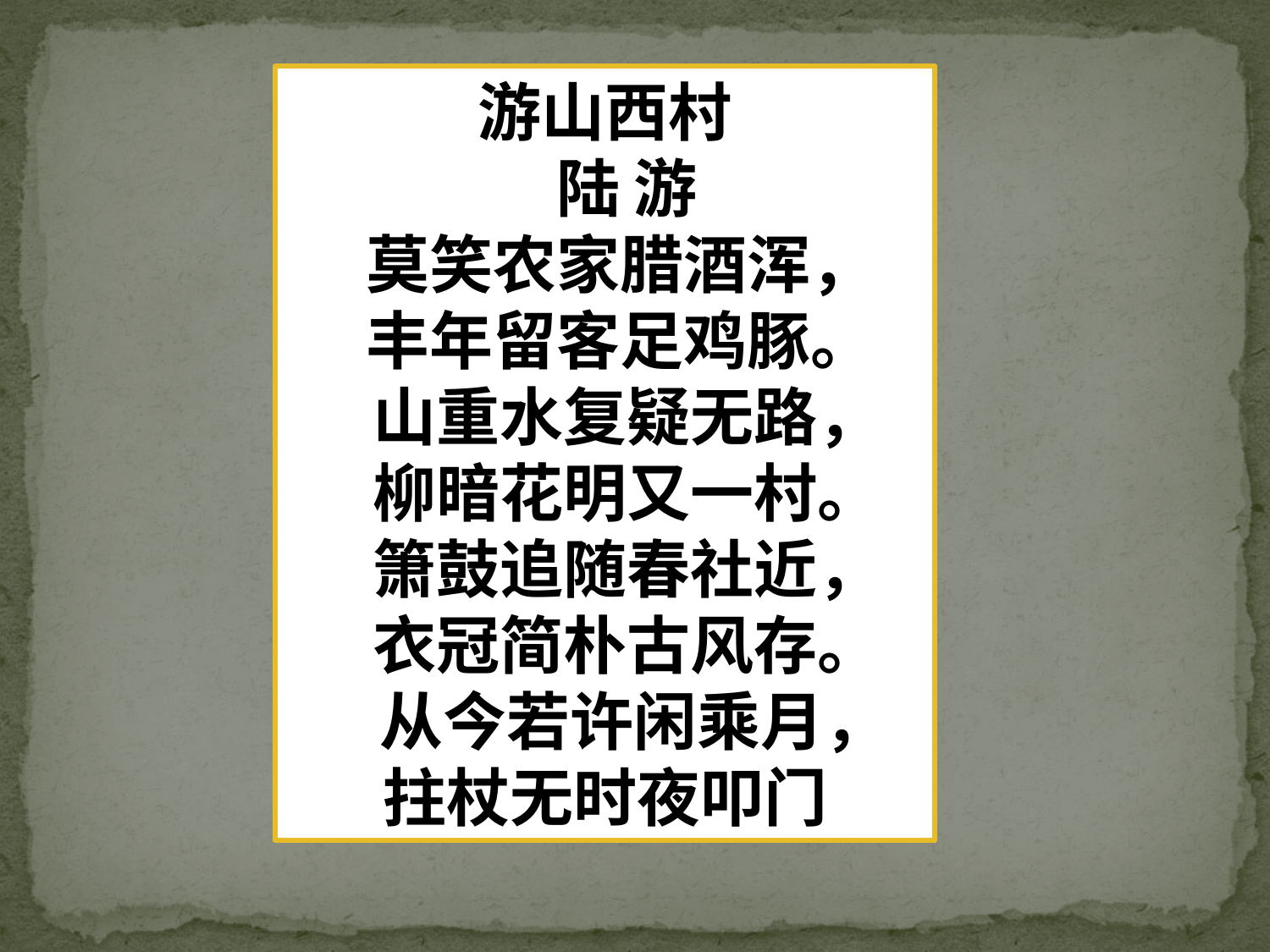

游山西村
   陆 游
 莫笑农家腊酒浑，
 丰年留客足鸡豚。
  山重水复疑无路，
  柳暗花明又一村。
  箫鼓追随春社近，
  衣冠简朴古风存。
   从今若许闲乘月，
拄杖无时夜叩门